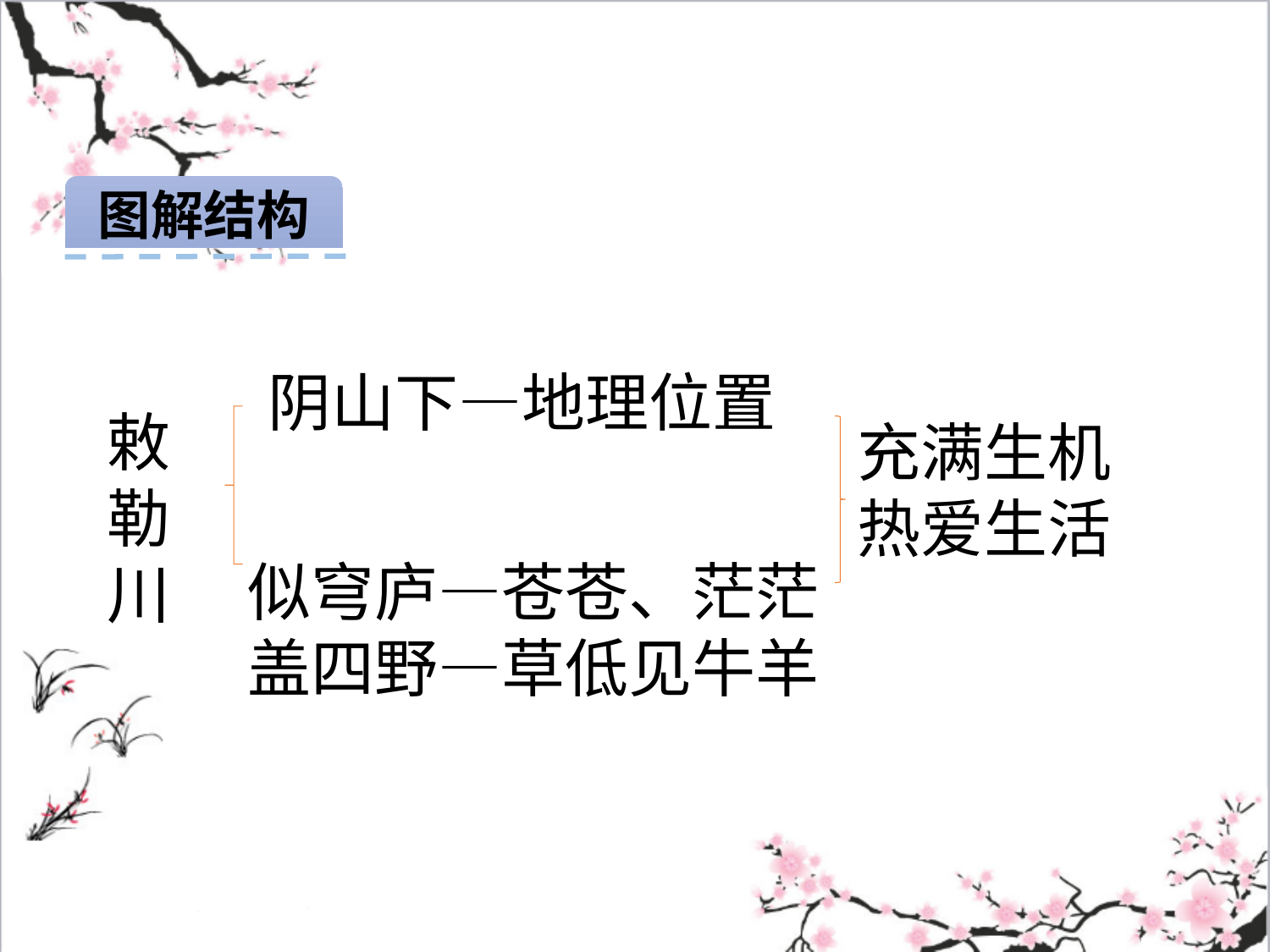

图解结构
阴山下—地理位置
敕勒川

充满生机
热爱生活

似穹庐—苍苍、茫茫
盖四野—草低见牛羊